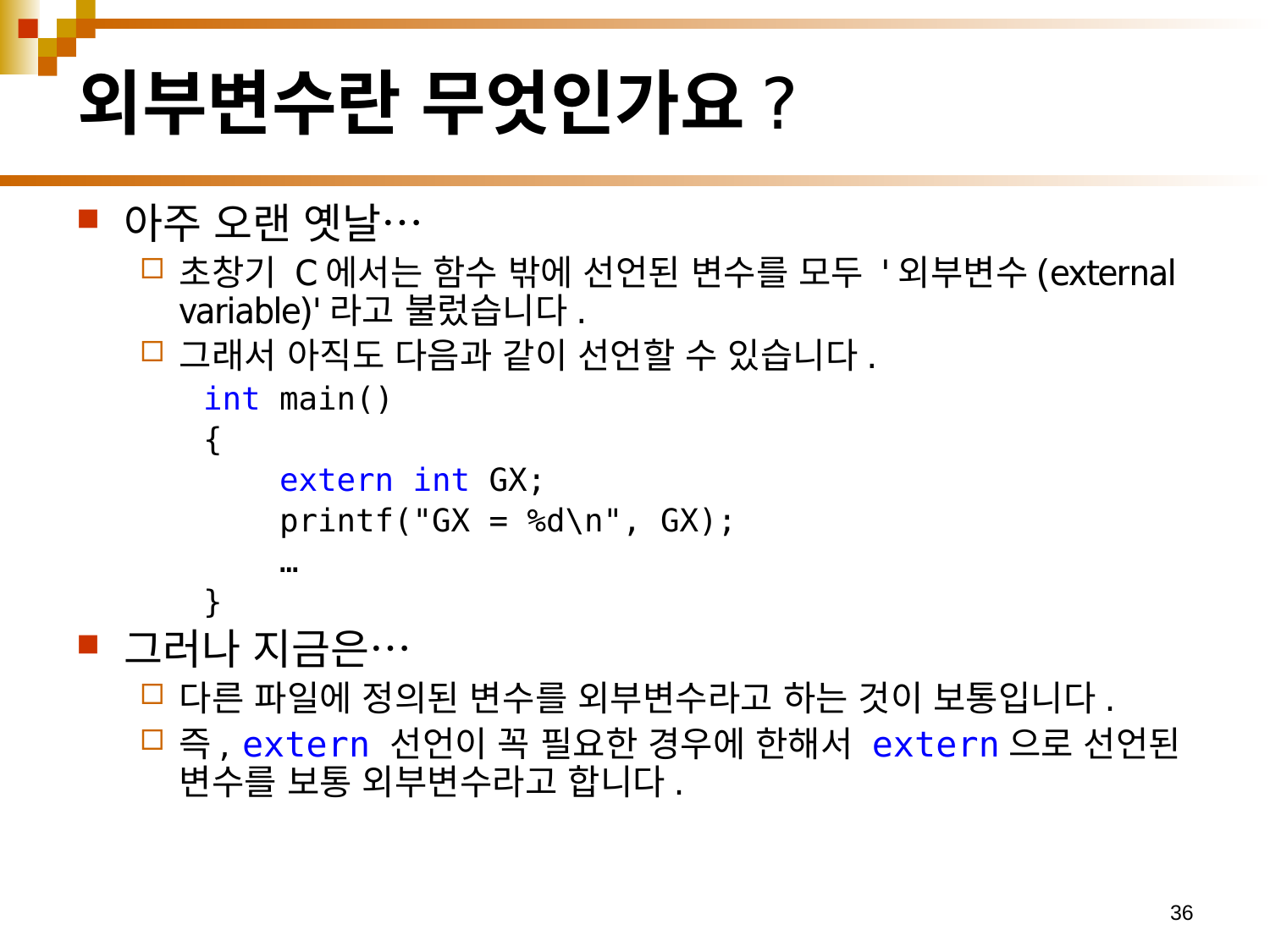

# 외부변수란 무엇인가요?
아주 오랜 옛날…
초창기 C에서는 함수 밖에 선언된 변수를 모두 '외부변수(external variable)'라고 불렀습니다.
그래서 아직도 다음과 같이 선언할 수 있습니다.
int main()
{
    extern int GX;
    printf("GX = %d\n", GX);
    …
}
그러나 지금은…
다른 파일에 정의된 변수를 외부변수라고 하는 것이 보통입니다.
즉, extern 선언이 꼭 필요한 경우에 한해서 extern으로 선언된 변수를 보통 외부변수라고 합니다.
36